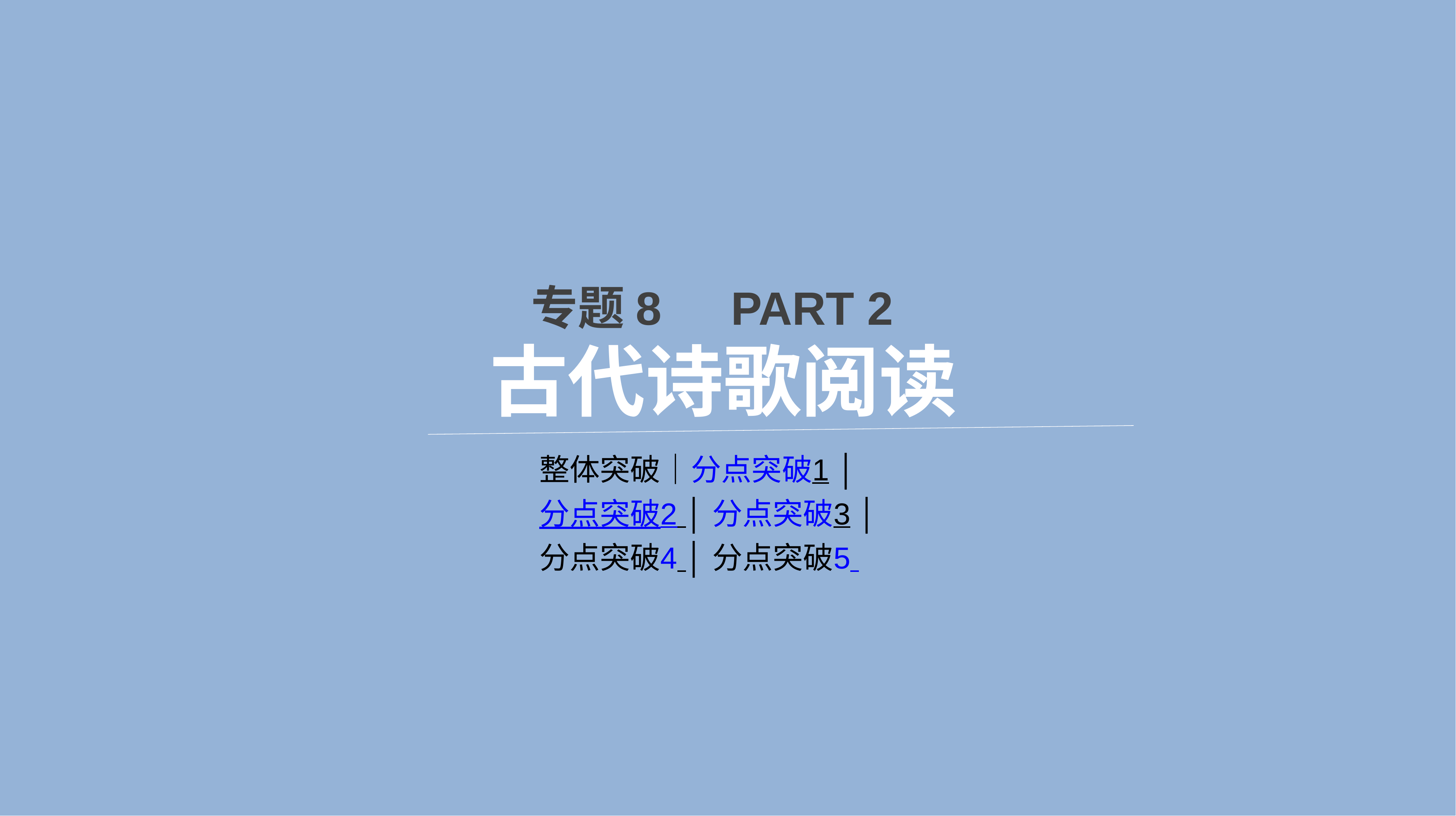

专题8　PART 2
古代诗歌阅读
整体突破│分点突破1 │
分点突破2 │分点突破3 │分点突破4 │分点突破5